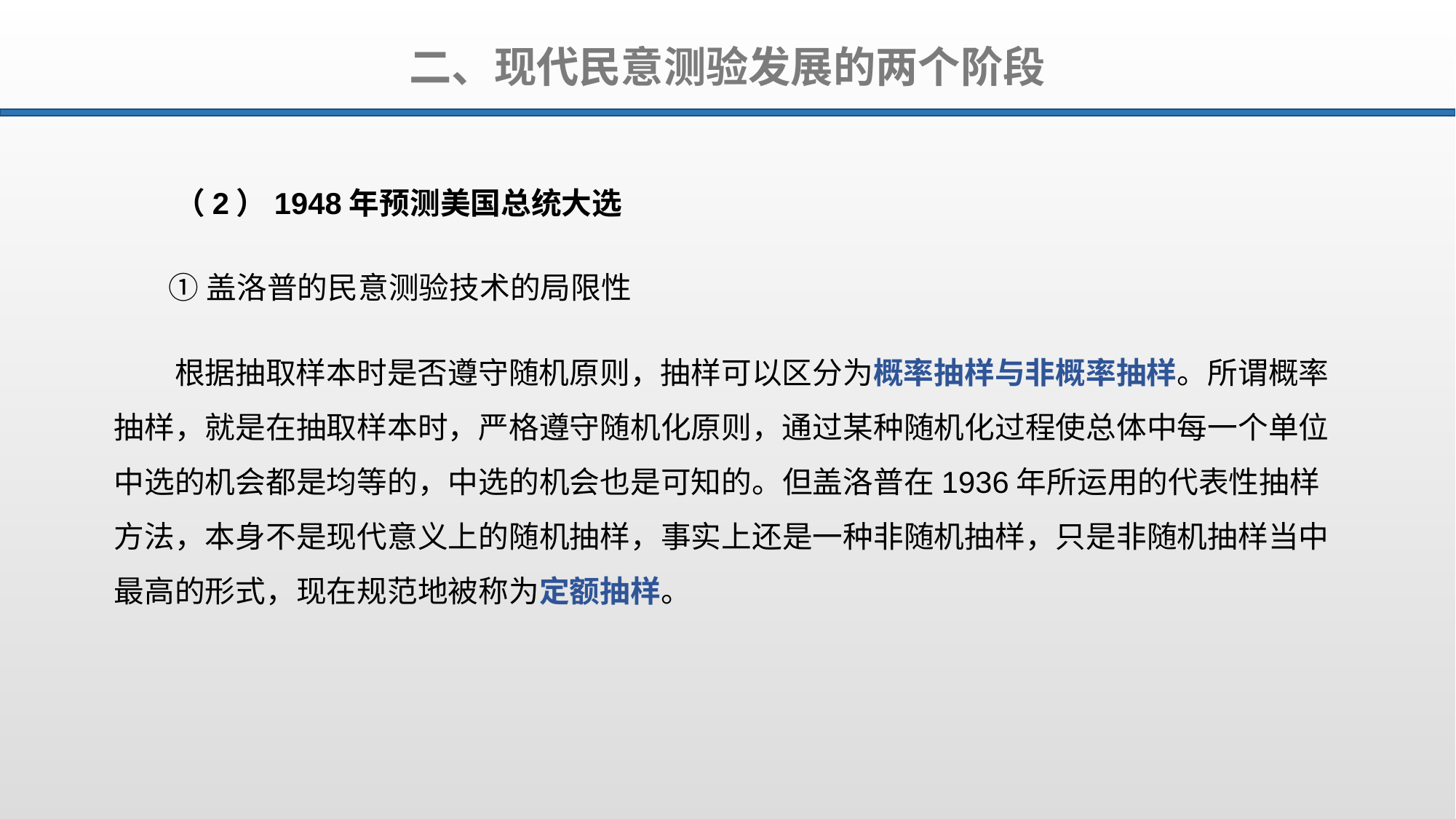

二、现代民意测验发展的两个阶段

（2）1948年预测美国总统大选
①盖洛普的民意测验技术的局限性
根据抽取样本时是否遵守随机原则，抽样可以区分为概率抽样与非概率抽样。所谓概率抽样，就是在抽取样本时，严格遵守随机化原则，通过某种随机化过程使总体中每一个单位中选的机会都是均等的，中选的机会也是可知的。但盖洛普在1936年所运用的代表性抽样方法，本身不是现代意义上的随机抽样，事实上还是一种非随机抽样，只是非随机抽样当中最高的形式，现在规范地被称为定额抽样。